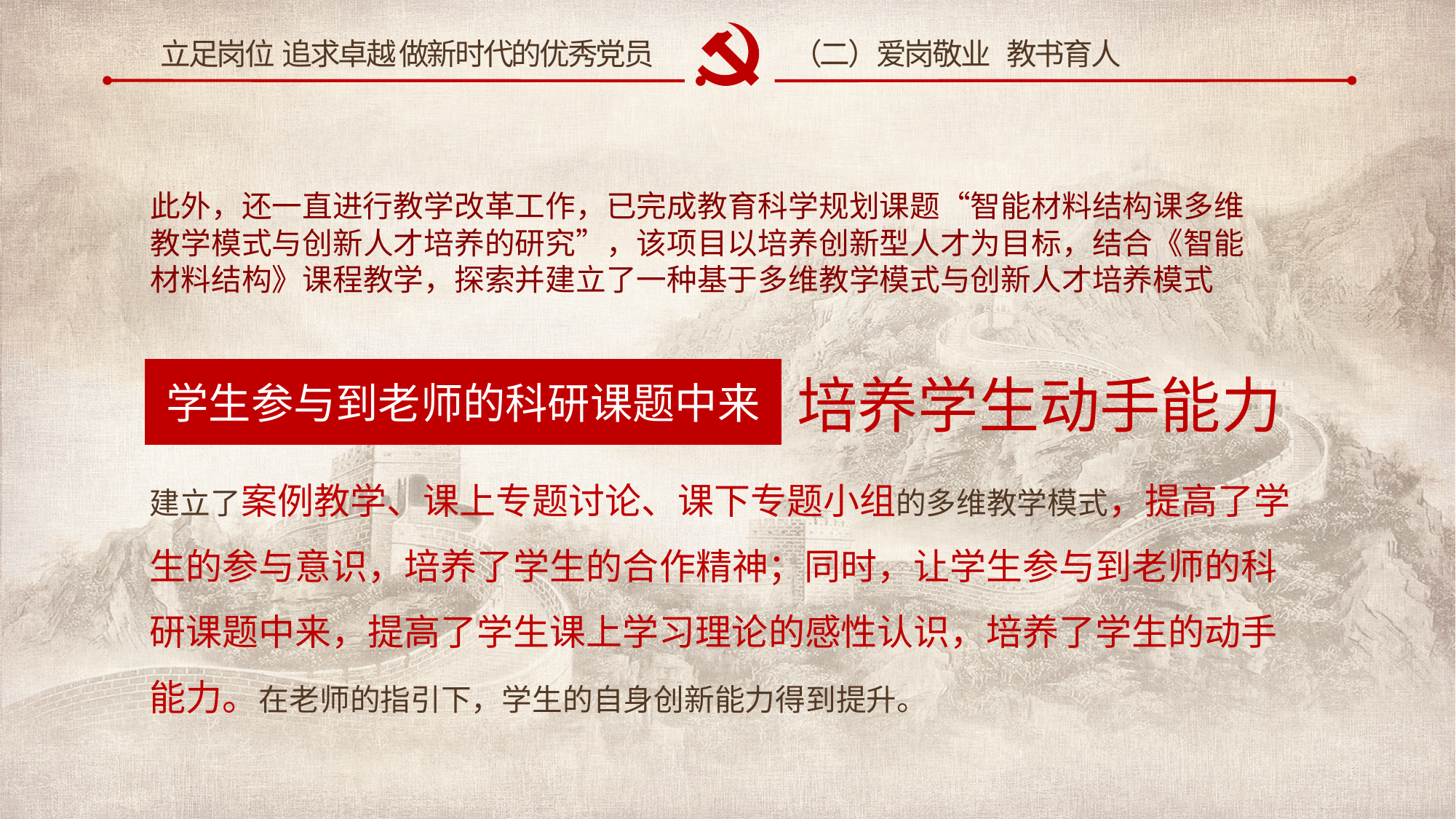

（二）爱岗敬业    教书育人
此外，还一直进行教学改革工作，已完成教育科学规划课题“智能材料结构课多维教学模式与创新人才培养的研究”，该项目以培养创新型人才为目标，结合《智能材料结构》课程教学，探索并建立了一种基于多维教学模式与创新人才培养模式
学生参与到老师的科研课题中来
培养学生动手能力
建立了案例教学、课上专题讨论、课下专题小组的多维教学模式，提高了学生的参与意识，培养了学生的合作精神；同时，让学生参与到老师的科研课题中来，提高了学生课上学习理论的感性认识，培养了学生的动手能力。在老师的指引下，学生的自身创新能力得到提升。